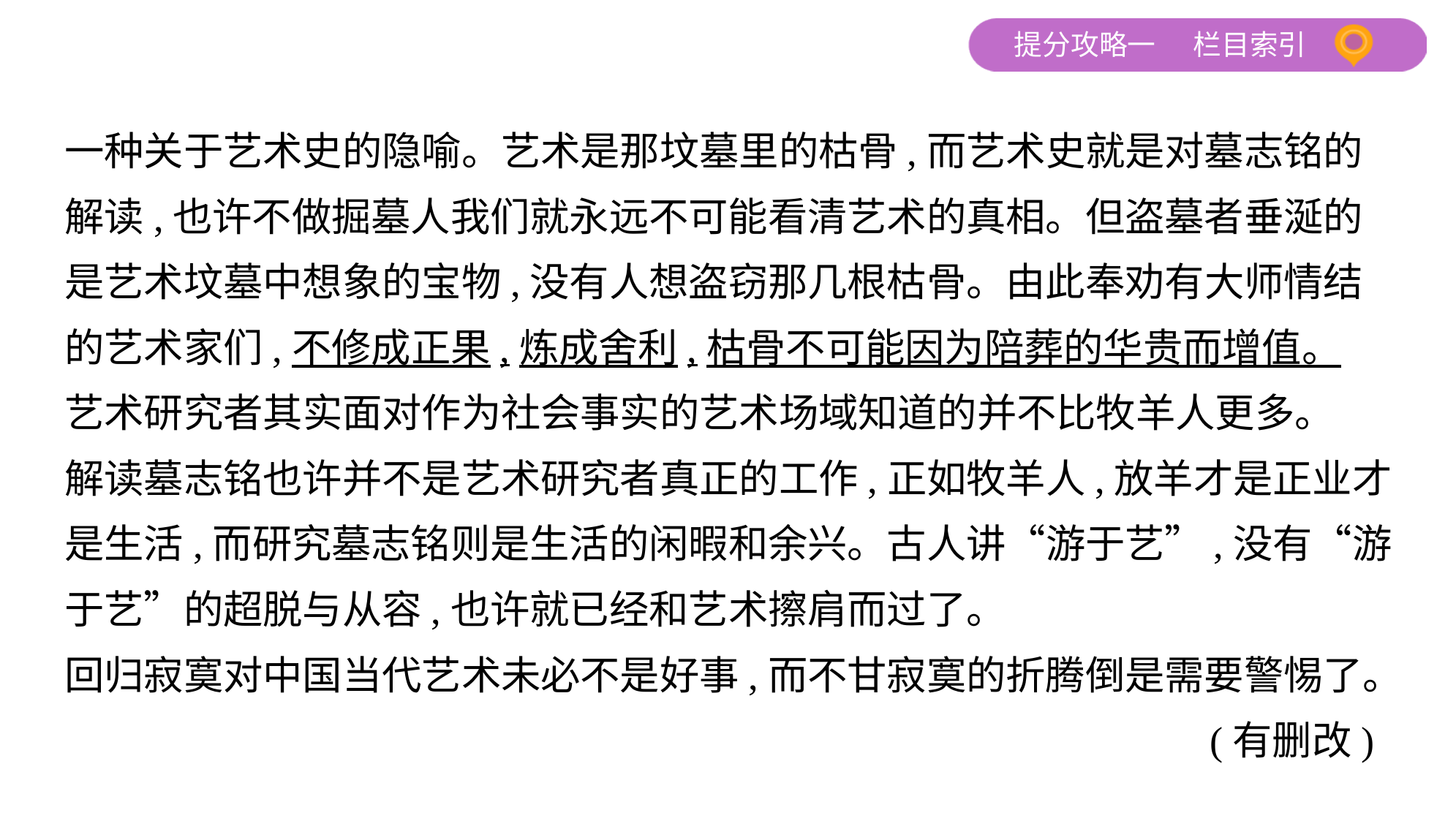

一种关于艺术史的隐喻。艺术是那坟墓里的枯骨,而艺术史就是对墓志铭的
解读,也许不做掘墓人我们就永远不可能看清艺术的真相。但盗墓者垂涎的
是艺术坟墓中想象的宝物,没有人想盗窃那几根枯骨。由此奉劝有大师情结
的艺术家们,不修成正果,炼成舍利,枯骨不可能因为陪葬的华贵而增值。
艺术研究者其实面对作为社会事实的艺术场域知道的并不比牧羊人更多。
解读墓志铭也许并不是艺术研究者真正的工作,正如牧羊人,放羊才是正业才
是生活,而研究墓志铭则是生活的闲暇和余兴。古人讲“游于艺”,没有“游
于艺”的超脱与从容,也许就已经和艺术擦肩而过了。
回归寂寞对中国当代艺术未必不是好事,而不甘寂寞的折腾倒是需要警惕了。
                                                                                                                    (有删改)